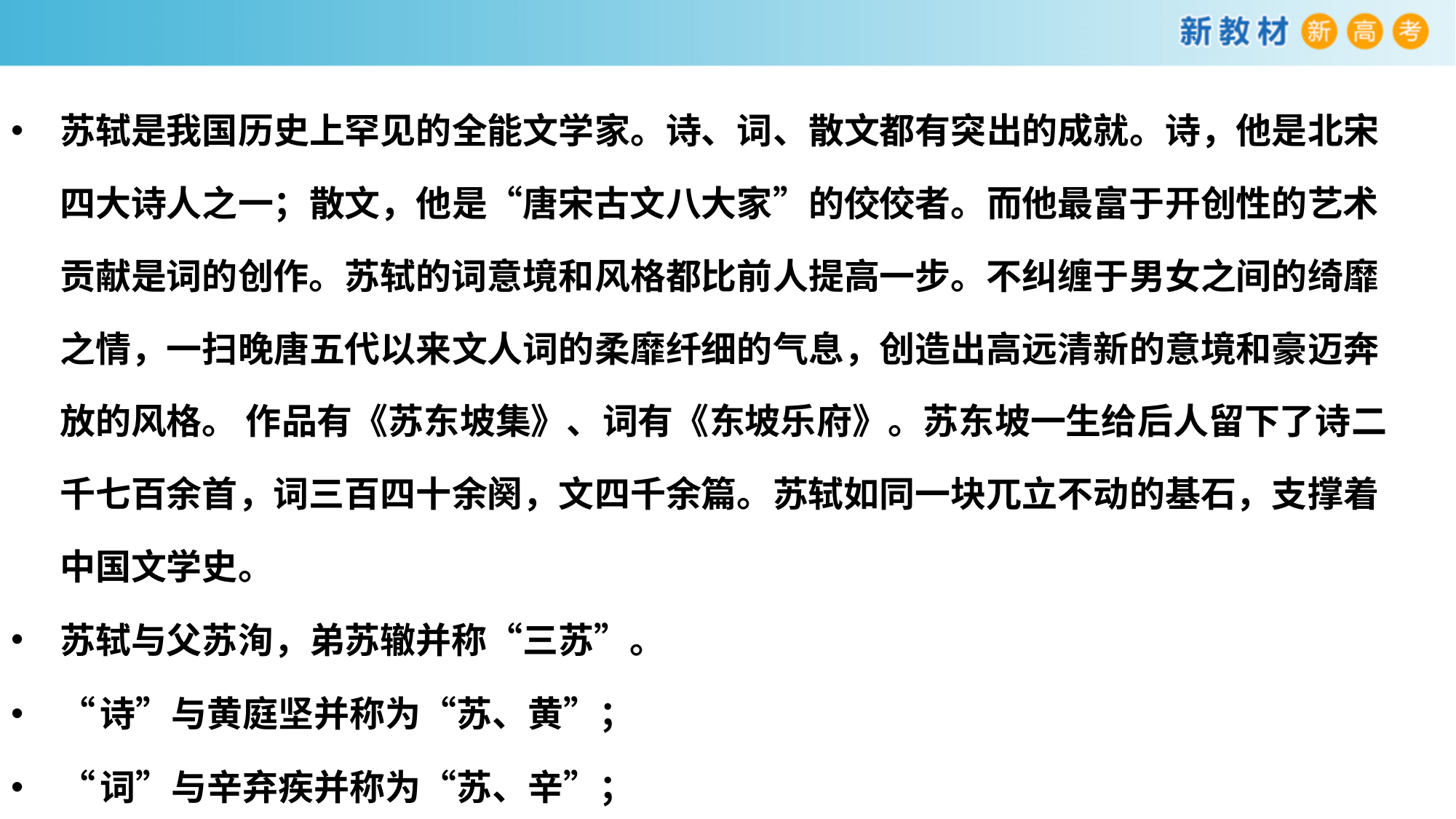

苏轼是我国历史上罕见的全能文学家。诗、词、散文都有突出的成就。诗，他是北宋四大诗人之一；散文，他是“唐宋古文八大家”的佼佼者。而他最富于开创性的艺术贡献是词的创作。苏轼的词意境和风格都比前人提高一步。不纠缠于男女之间的绮靡之情，一扫晚唐五代以来文人词的柔靡纤细的气息，创造出高远清新的意境和豪迈奔放的风格。 作品有《苏东坡集》、词有《东坡乐府》。苏东坡一生给后人留下了诗二千七百余首，词三百四十余阕，文四千余篇。苏轼如同一块兀立不动的基石，支撑着中国文学史。
苏轼与父苏洵，弟苏辙并称“三苏”。
“诗”与黄庭坚并称为“苏、黄”；
“词”与辛弃疾并称为“苏、辛”；